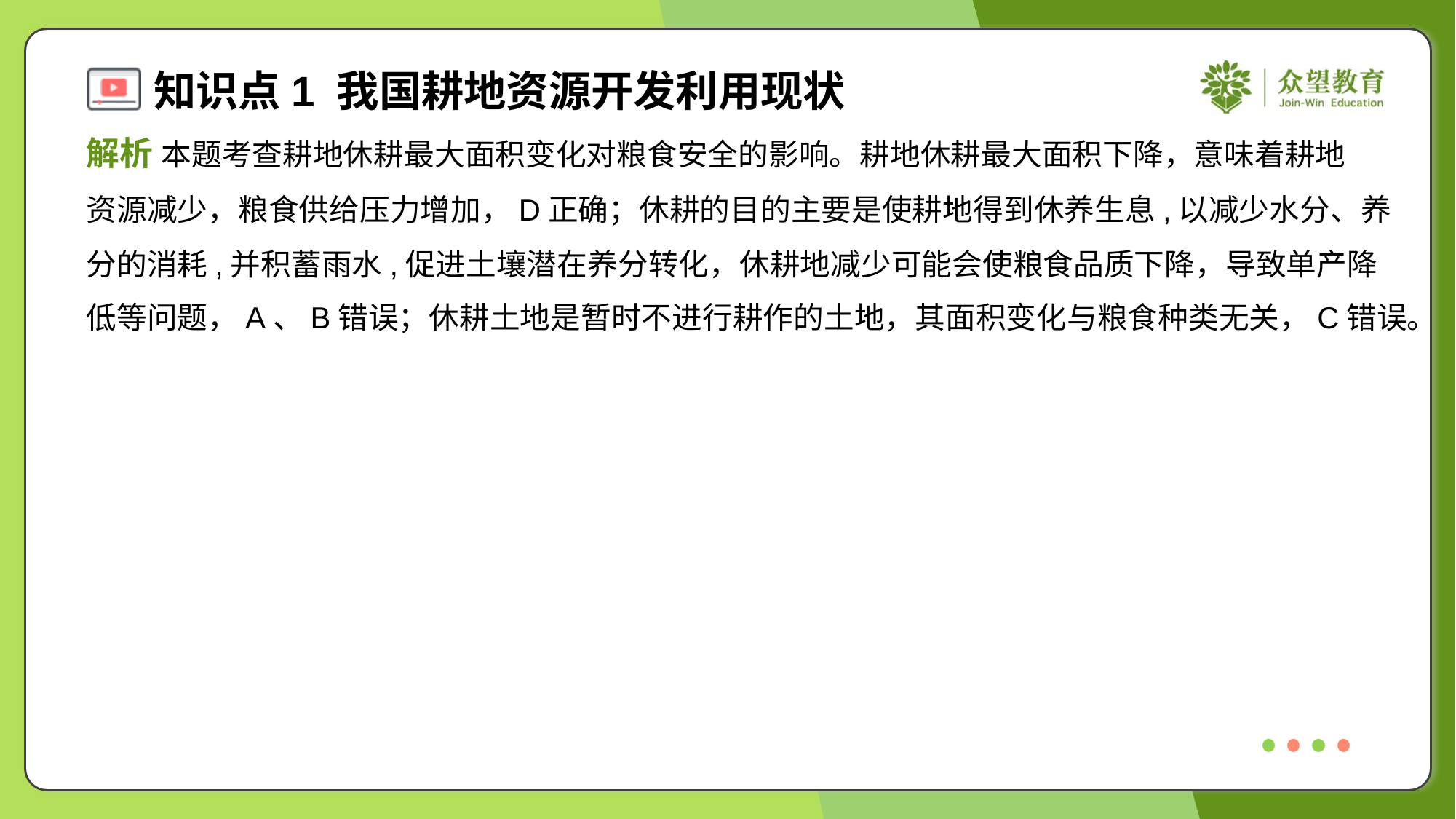

解析 本题考查耕地休耕最大面积变化对粮食安全的影响。耕地休耕最大面积下降，意味着耕地
资源减少，粮食供给压力增加，D正确；休耕的目的主要是使耕地得到休养生息,以减少水分、养
分的消耗,并积蓄雨水,促进土壤潜在养分转化，休耕地减少可能会使粮食品质下降，导致单产降
低等问题，A、B错误；休耕土地是暂时不进行耕作的土地，其面积变化与粮食种类无关，C错误。